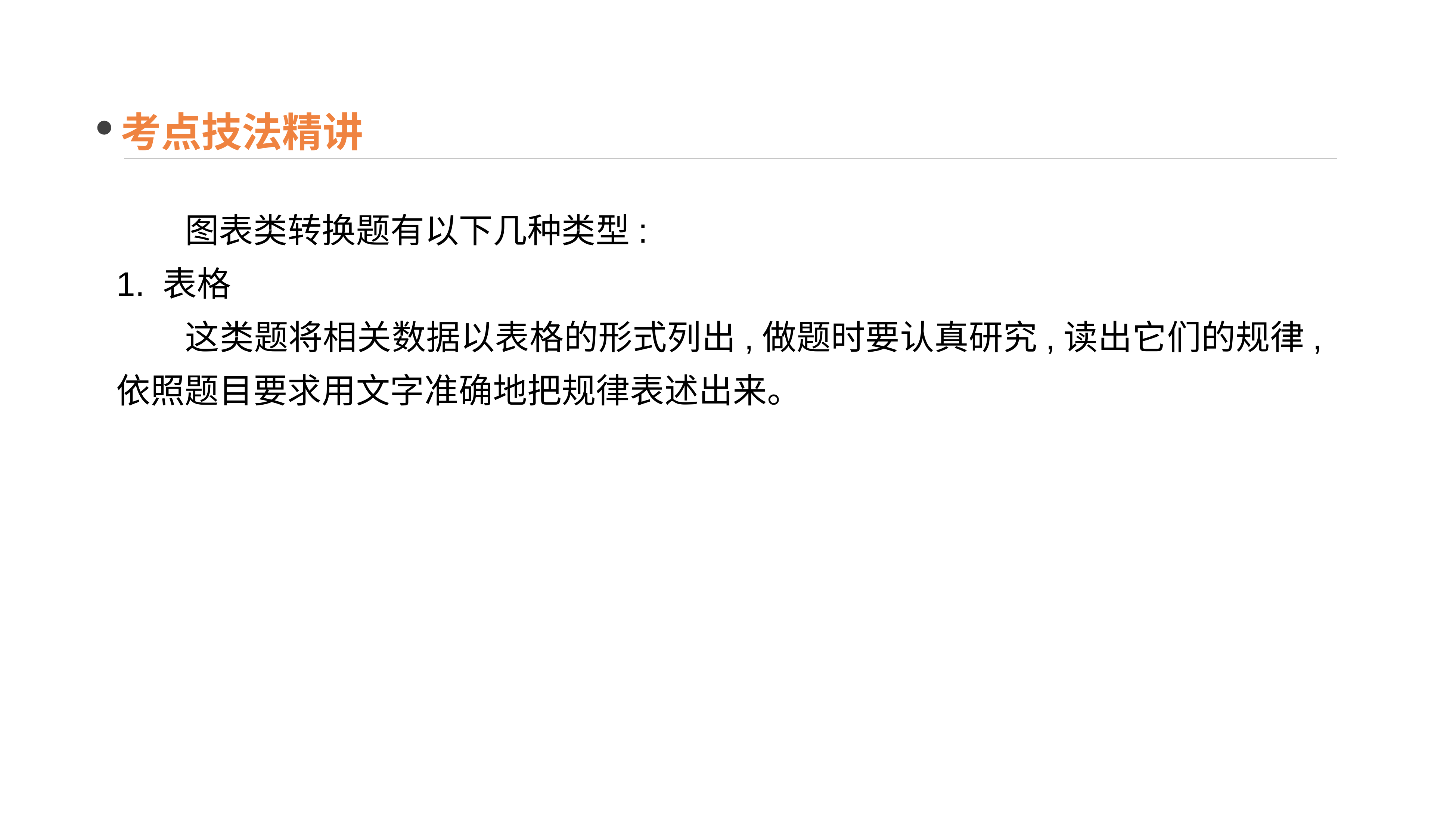

考点技法精讲

　　图表类转换题有以下几种类型:
1. 表格
　　这类题将相关数据以表格的形式列出,做题时要认真研究,读出它们的规律,依照题目要求用文字准确地把规律表述出来。